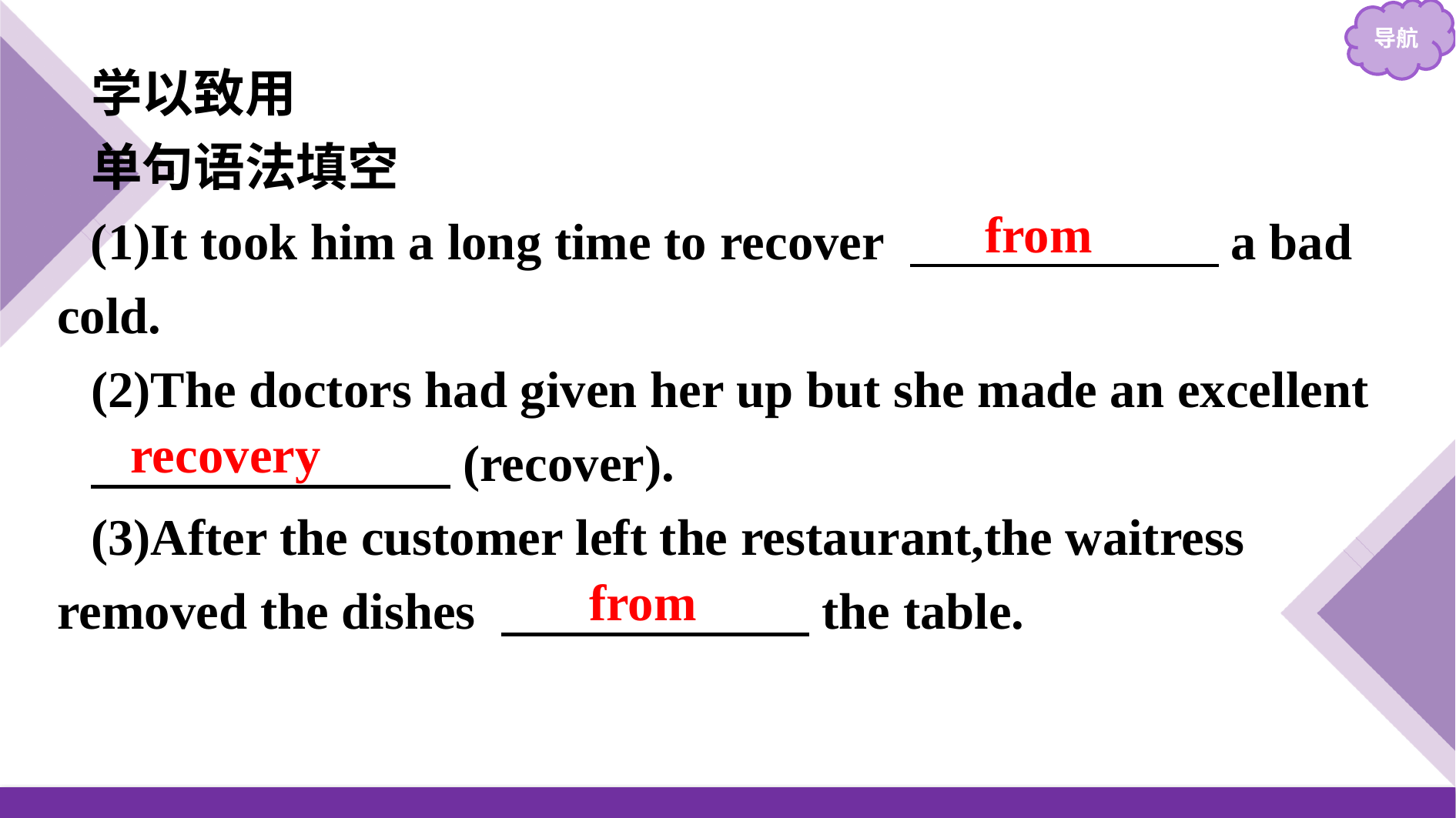

学以致用
单句语法填空
(1)It took him a long time to recover 　　　　　　a bad cold.
(2)The doctors had given her up but she made an excellent
　　　　　　　(recover).
(3)After the customer left the restaurant,the waitress removed the dishes 　　　　　　the table.
from
recovery
from